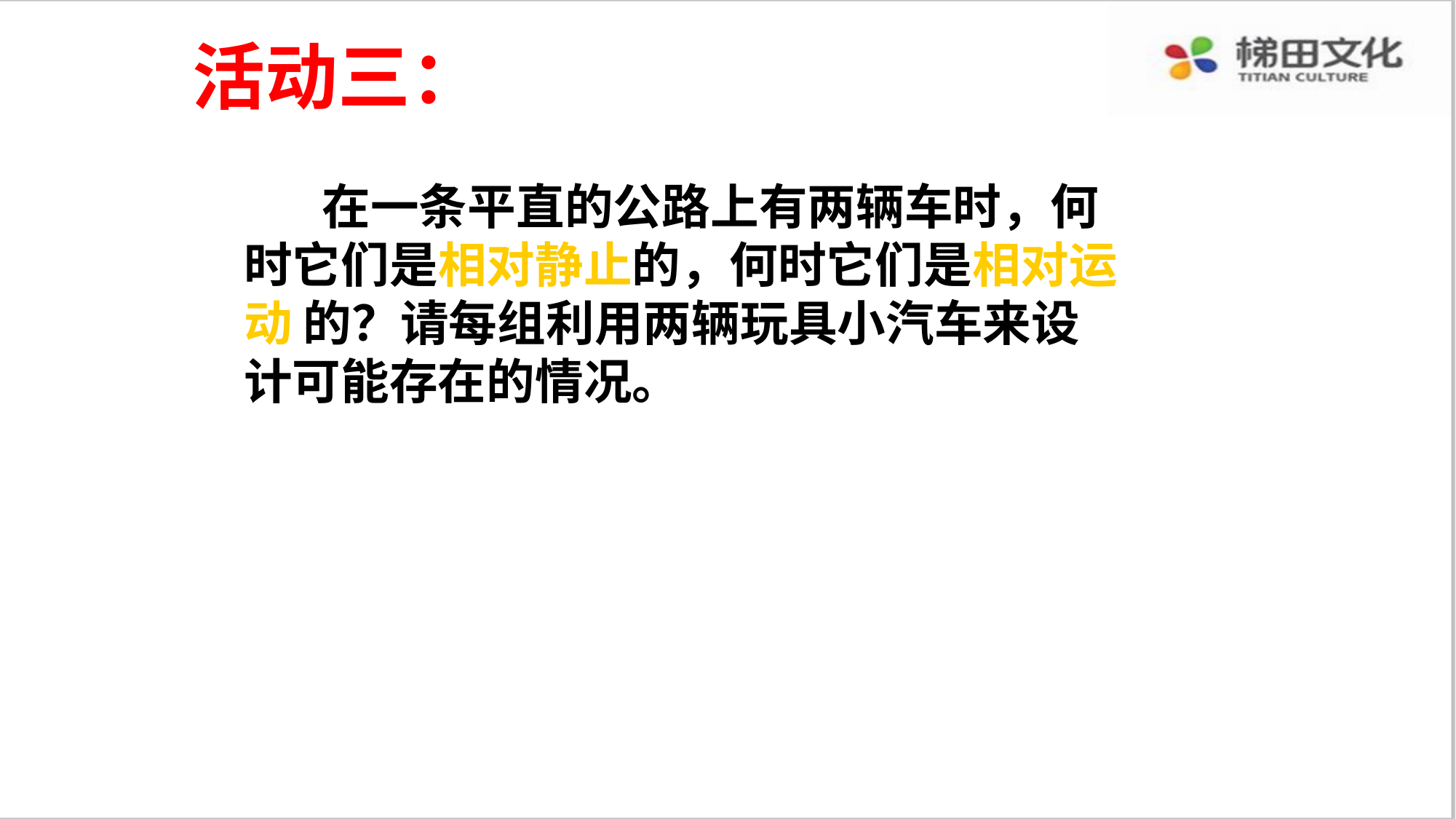

活动三：
      在一条平直的公路上有两辆车时，何时它们是相对静止的，何时它们是相对运动 的？请每组利用两辆玩具小汽车来设计可能存在的情况。